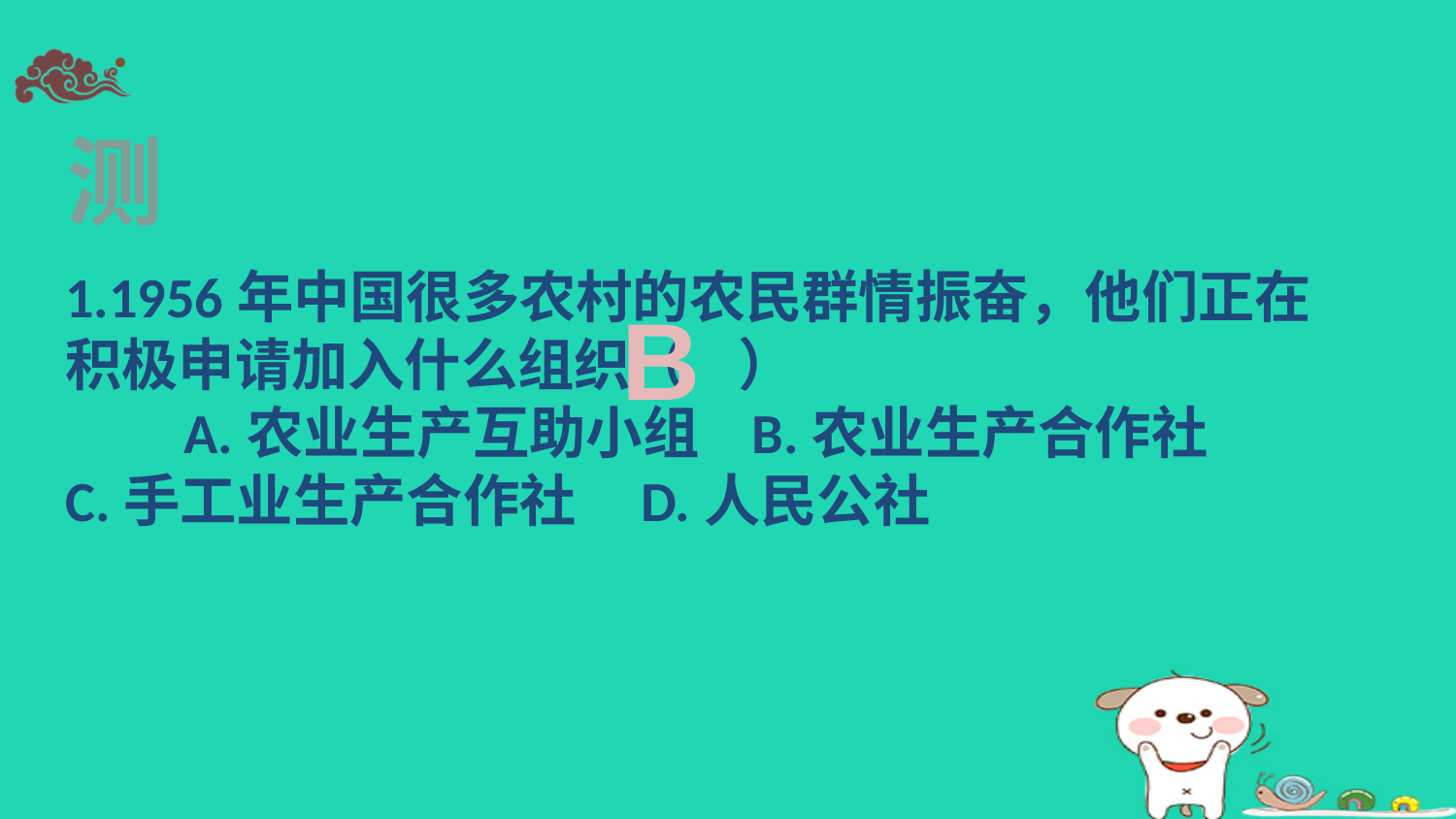

测
1.1956年中国很多农村的农民群情振奋，他们正在积极申请加入什么组织（    ）
A.农业生产互助小组   B.农业生产合作社
C.手工业生产合作社    D.人民公社

B